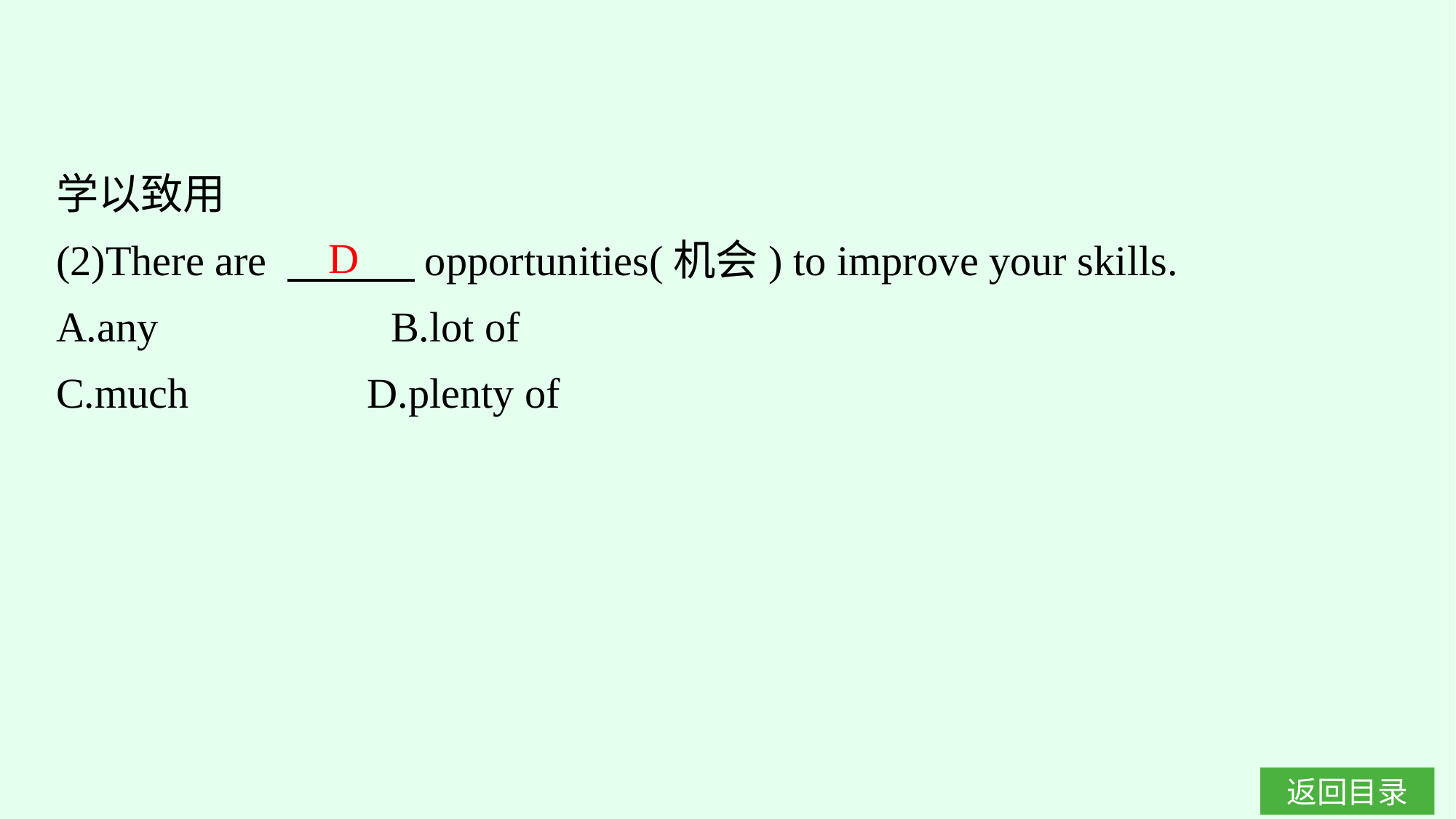

学以致用
(2)There are 　　　opportunities(机会) to improve your skills.
A.any　　　　　B.lot of
C.much		     D.plenty of
D